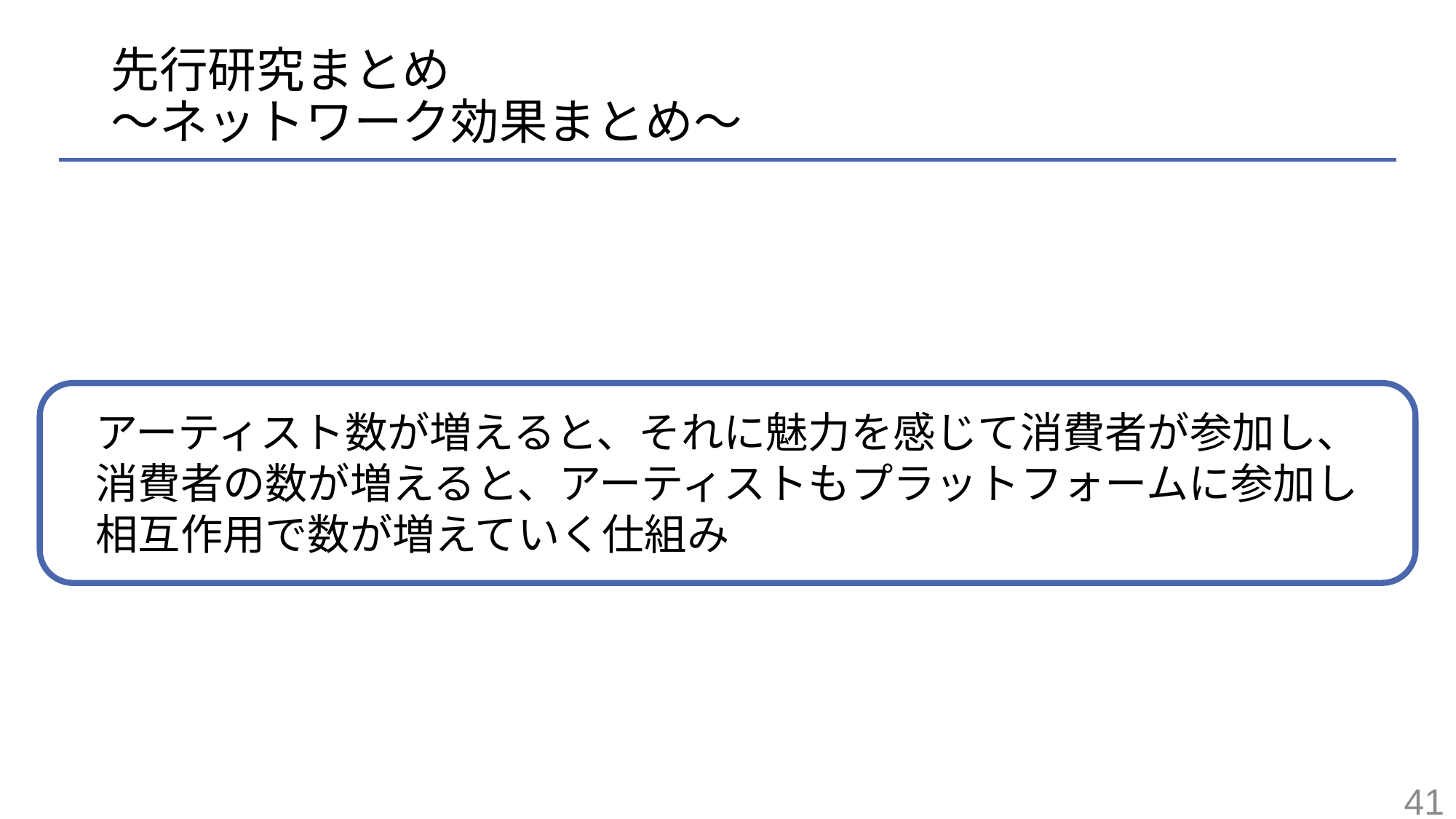

# 先行研究まとめ 〜ネットワーク効果まとめ〜

アーティスト数が増えると、それに魅力を感じて消費者が参加し、
消費者の数が増えると、アーティストもプラットフォームに参加し
相互作用で数が増えていく仕組み
41